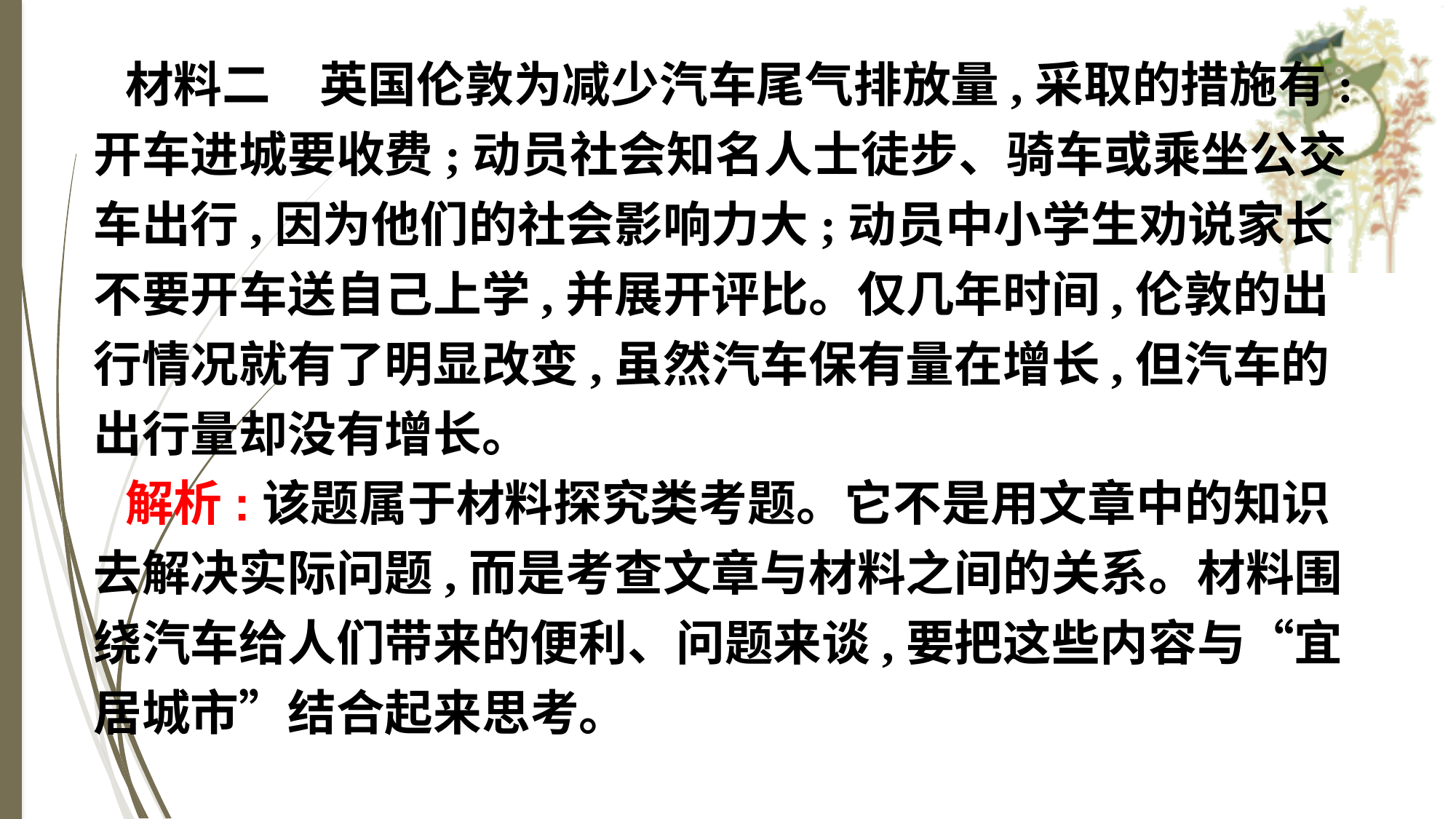

材料二　英国伦敦为减少汽车尾气排放量,采取的措施有:开车进城要收费;动员社会知名人士徒步、骑车或乘坐公交车出行,因为他们的社会影响力大;动员中小学生劝说家长不要开车送自己上学,并展开评比。仅几年时间,伦敦的出行情况就有了明显改变,虽然汽车保有量在增长,但汽车的出行量却没有增长。
解析:该题属于材料探究类考题。它不是用文章中的知识去解决实际问题,而是考查文章与材料之间的关系。材料围绕汽车给人们带来的便利、问题来谈,要把这些内容与“宜居城市”结合起来思考。